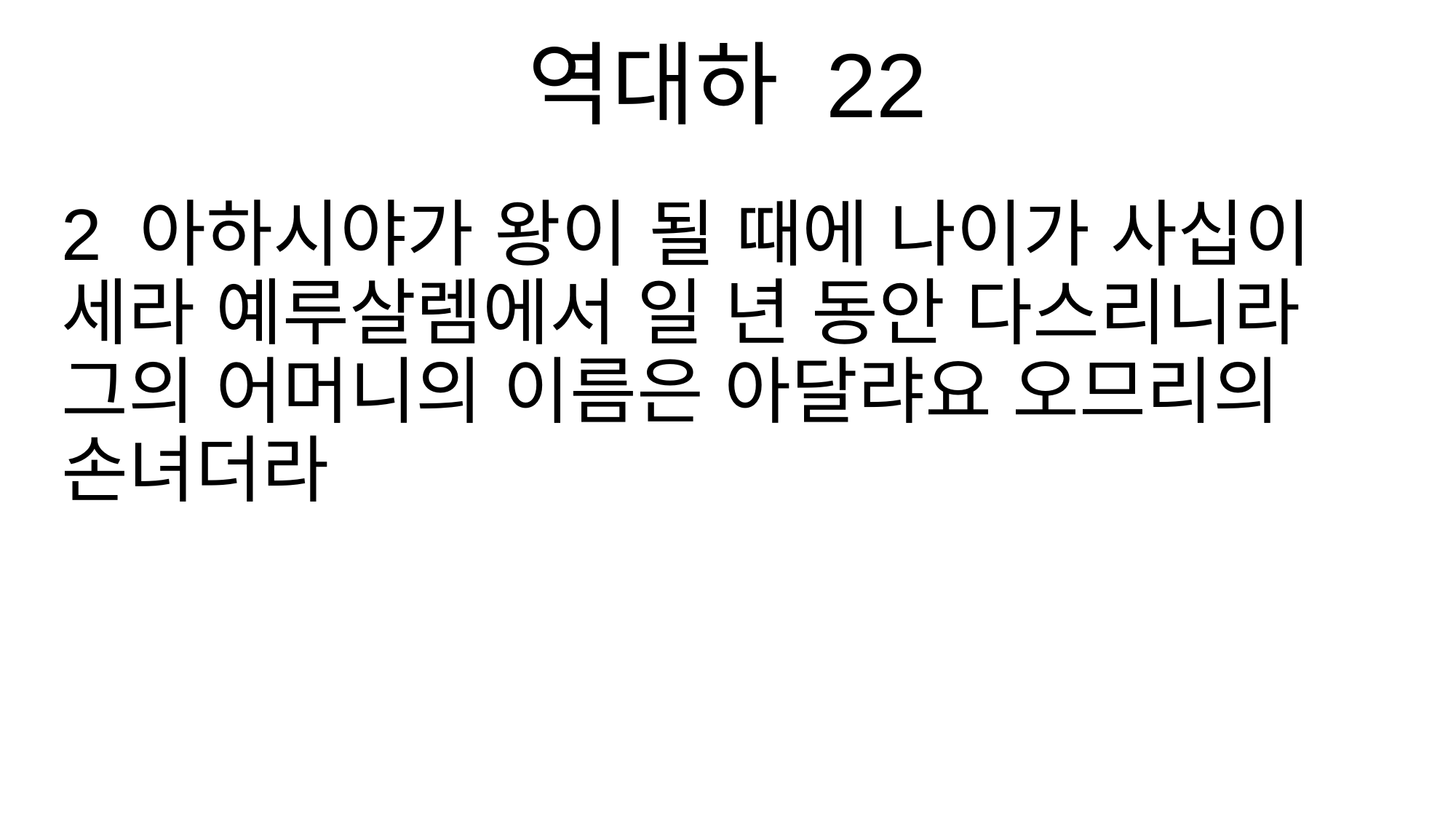

역대하 22
2 아하시야가 왕이 될 때에 나이가 사십이 세라 예루살렘에서 일 년 동안 다스리니라 그의 어머니의 이름은 아달랴요 오므리의 손녀더라